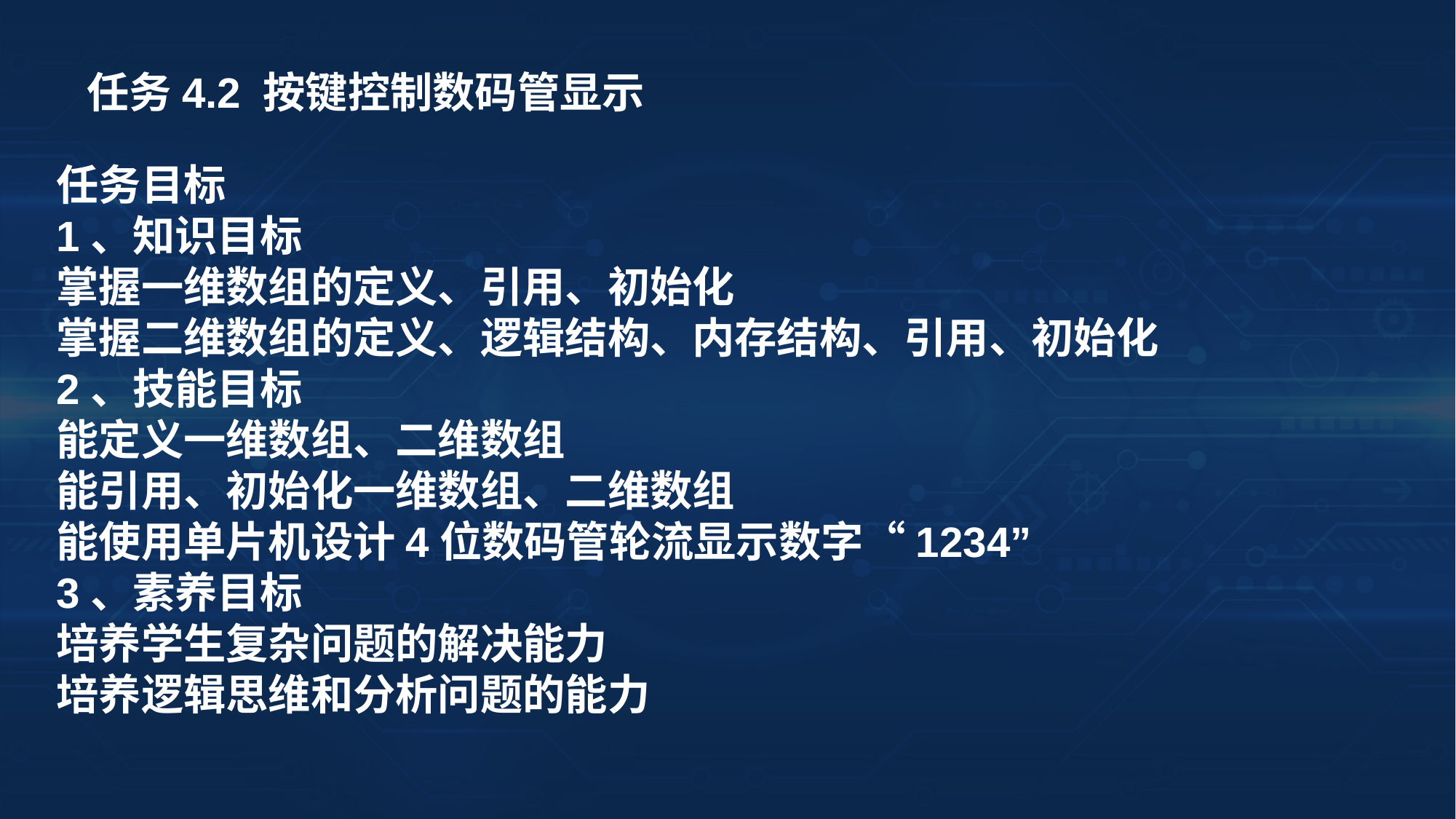

任务4.2 按键控制数码管显示
任务目标
1、知识目标
掌握一维数组的定义、引用、初始化
掌握二维数组的定义、逻辑结构、内存结构、引用、初始化
2、技能目标
能定义一维数组、二维数组
能引用、初始化一维数组、二维数组
能使用单片机设计4位数码管轮流显示数字“1234”
3、素养目标
培养学生复杂问题的解决能力
培养逻辑思维和分析问题的能力